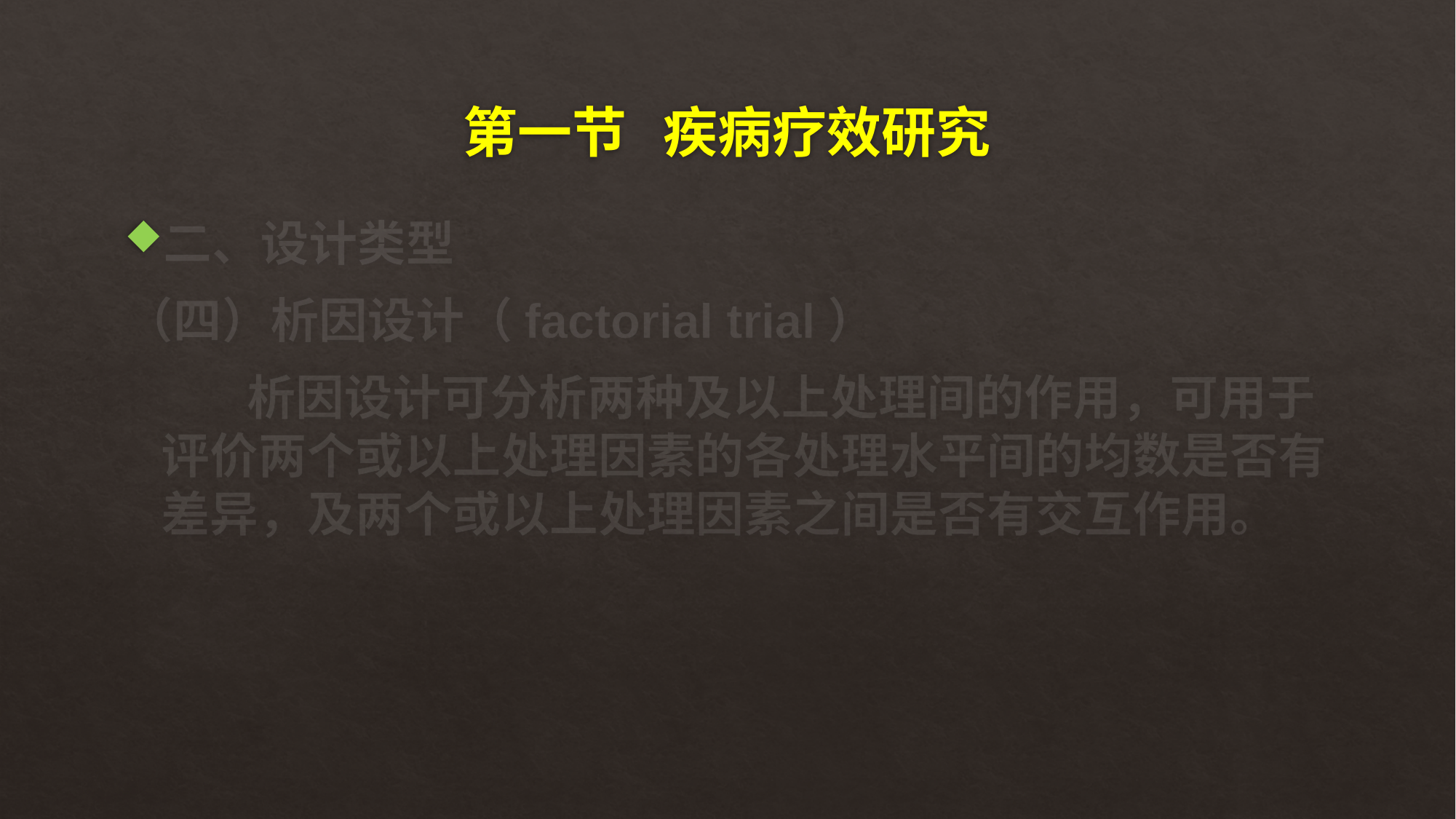

# 第一节   疾病疗效研究
二、设计类型
（四）析因设计（factorial trial）
          析因设计可分析两种及以上处理间的作用，可用于评价两个或以上处理因素的各处理水平间的均数是否有差异，及两个或以上处理因素之间是否有交互作用。